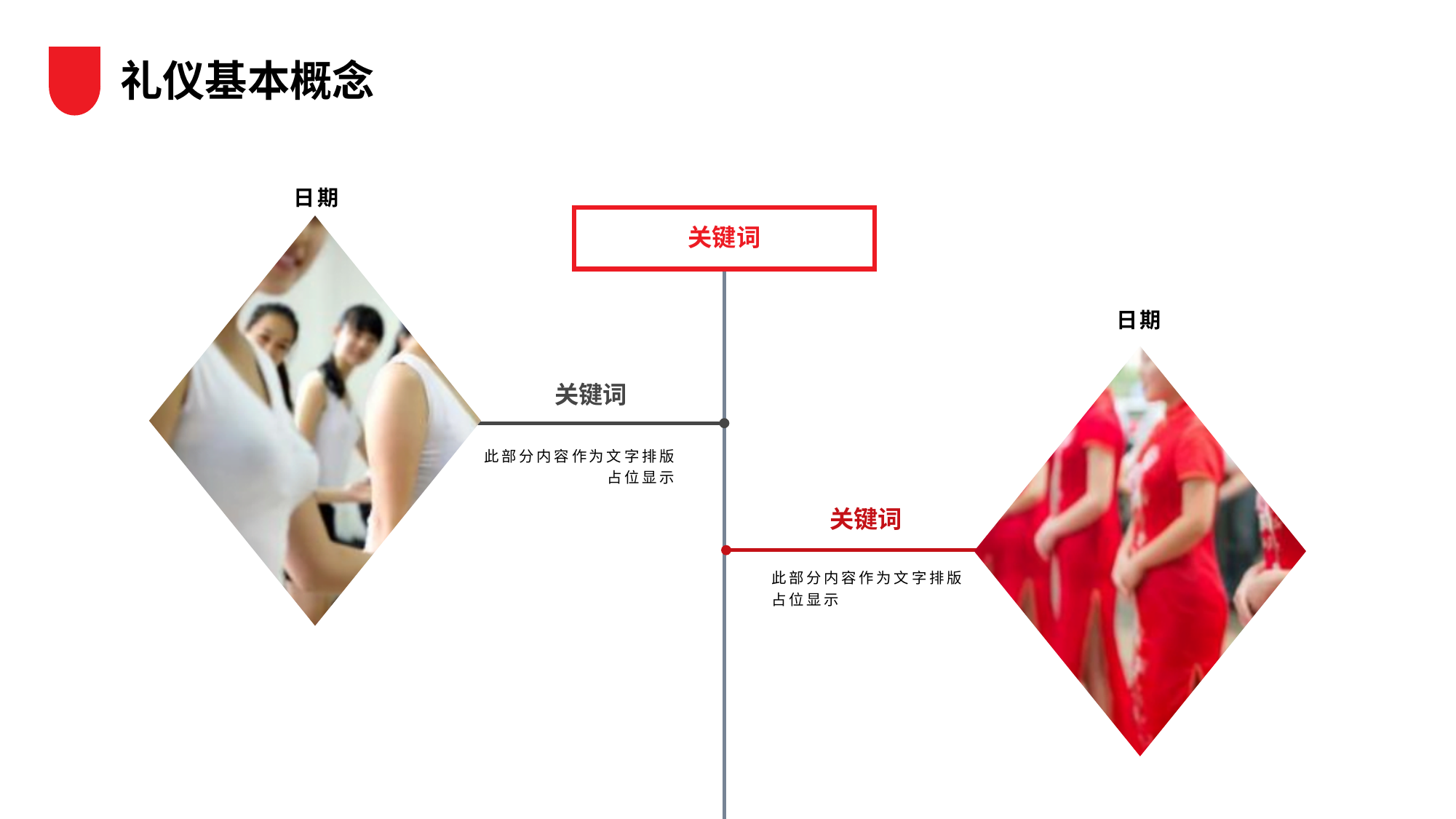

礼仪基本概念
日期

关键词
日期

关键词
此部分内容作为文字排版占位显示
关键词
此部分内容作为文字排版占位显示